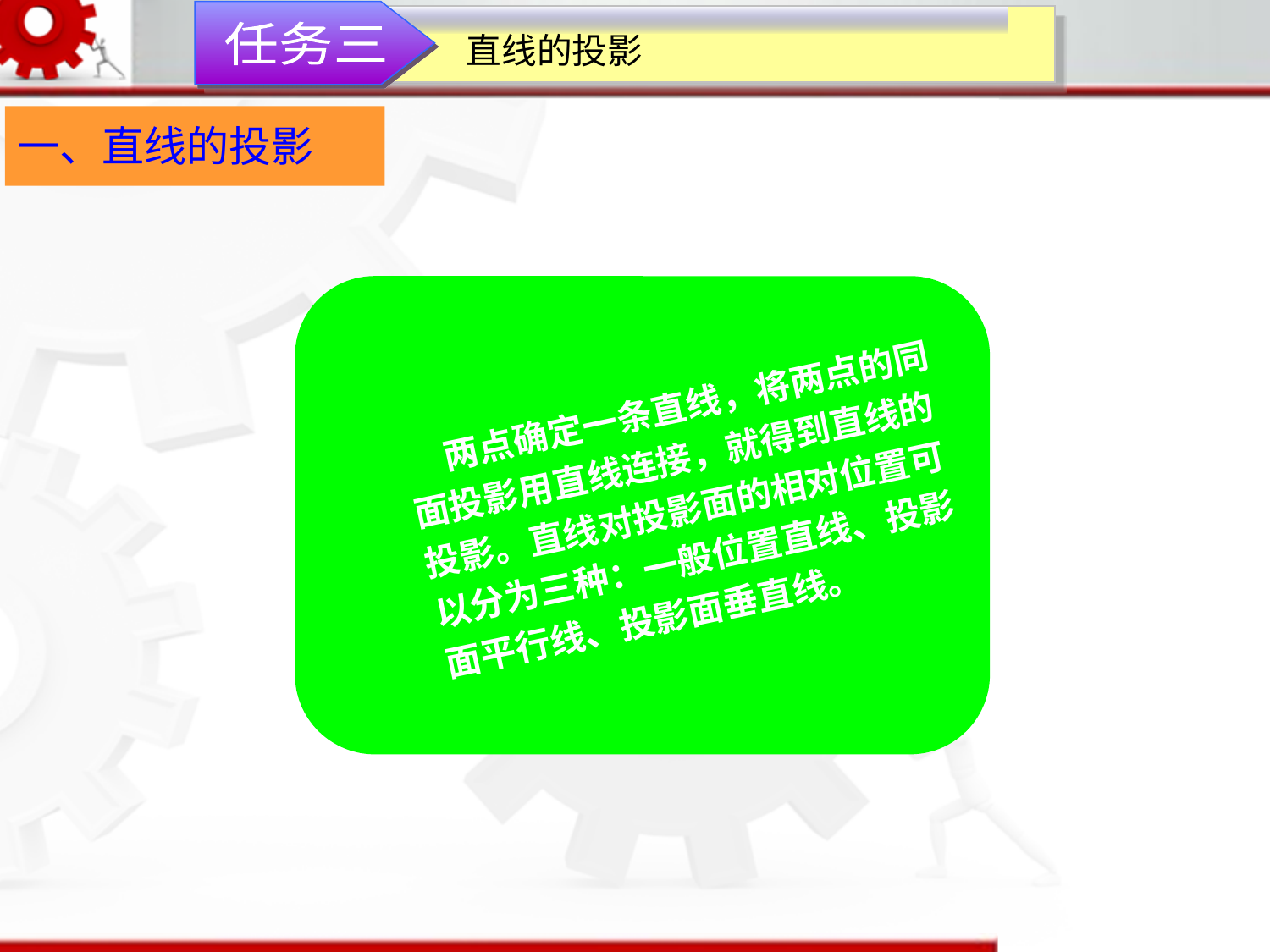

任务三
直线的投影
一、直线的投影

    两点确定一条直线，将两点的同面投影用直线连接，就得到直线的投影。直线对投影面的相对位置可以分为三种：一般位置直线、投影面平行线、投影面垂直线。